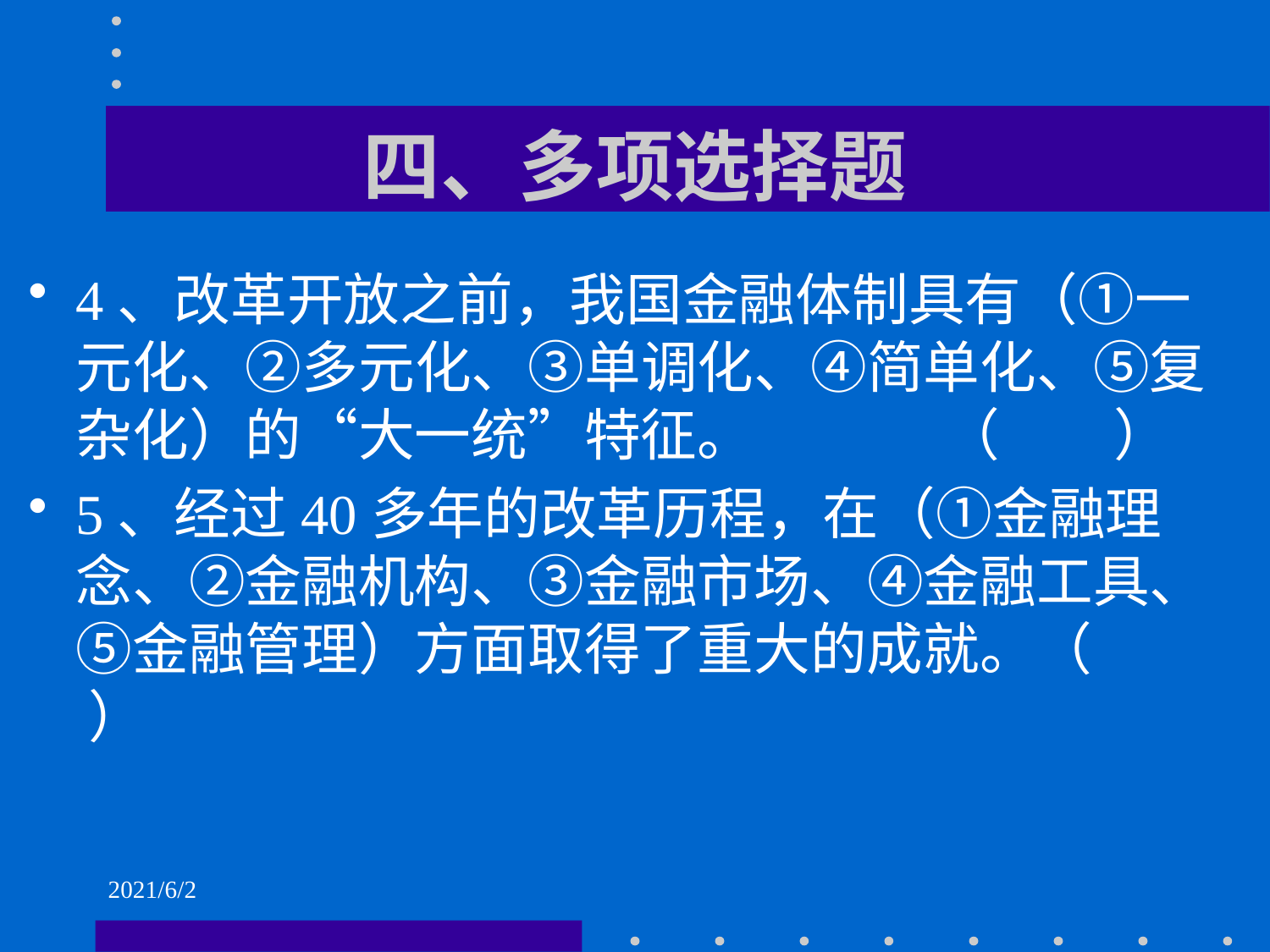

# 四、多项选择题
4、改革开放之前，我国金融体制具有（①一元化、②多元化、③单调化、④简单化、⑤复杂化）的“大一统”特征。               （         ）
5、经过40多年的改革历程，在（①金融理念、②金融机构、③金融市场、④金融工具、⑤金融管理）方面取得了重大的成就。（        ）
2021/6/2